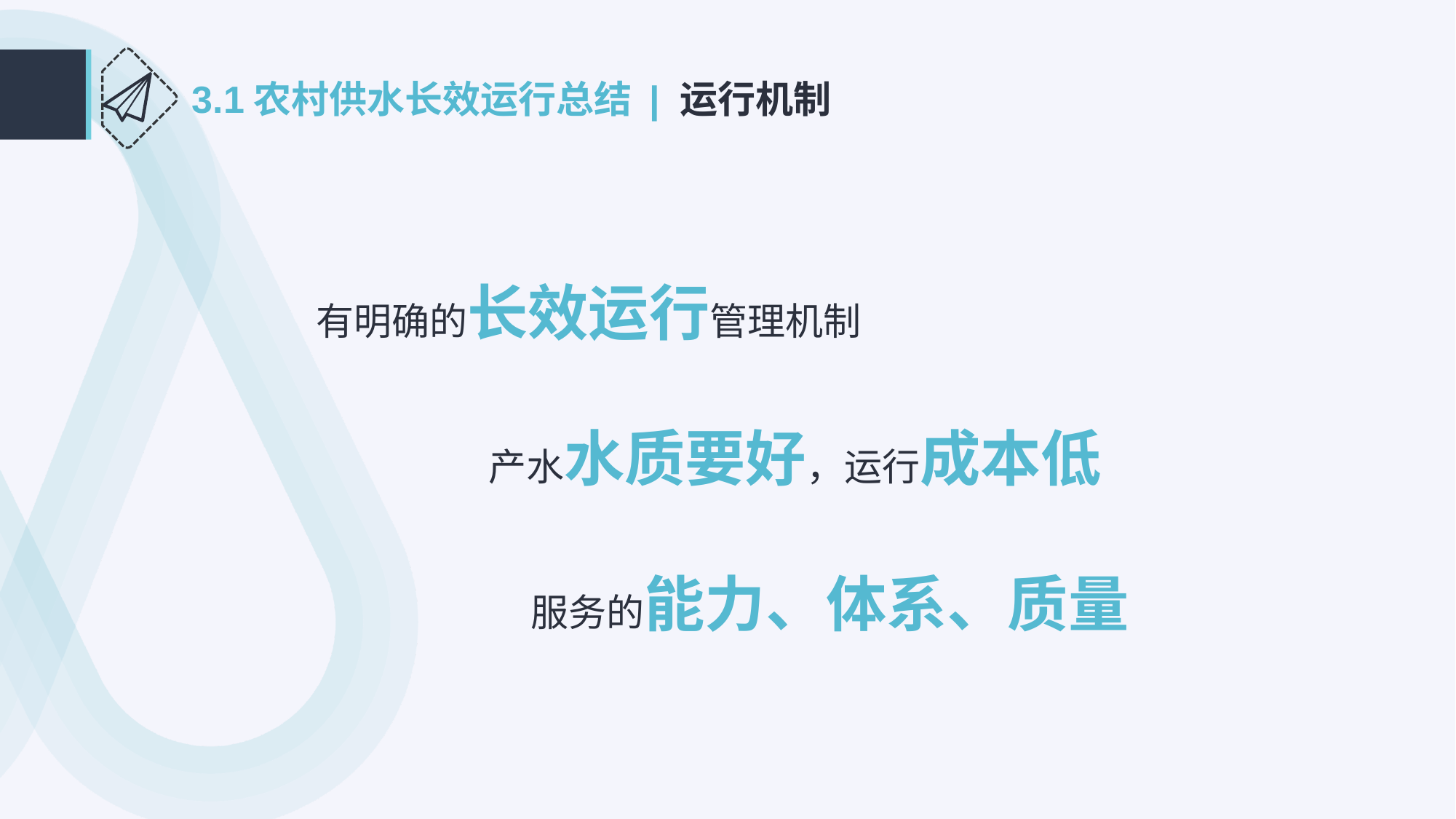

3.1农村供水长效运行总结 | 运行机制

有明确的长效运行管理机制
产水水质要好，运行成本低
    服务的能力、体系、质量